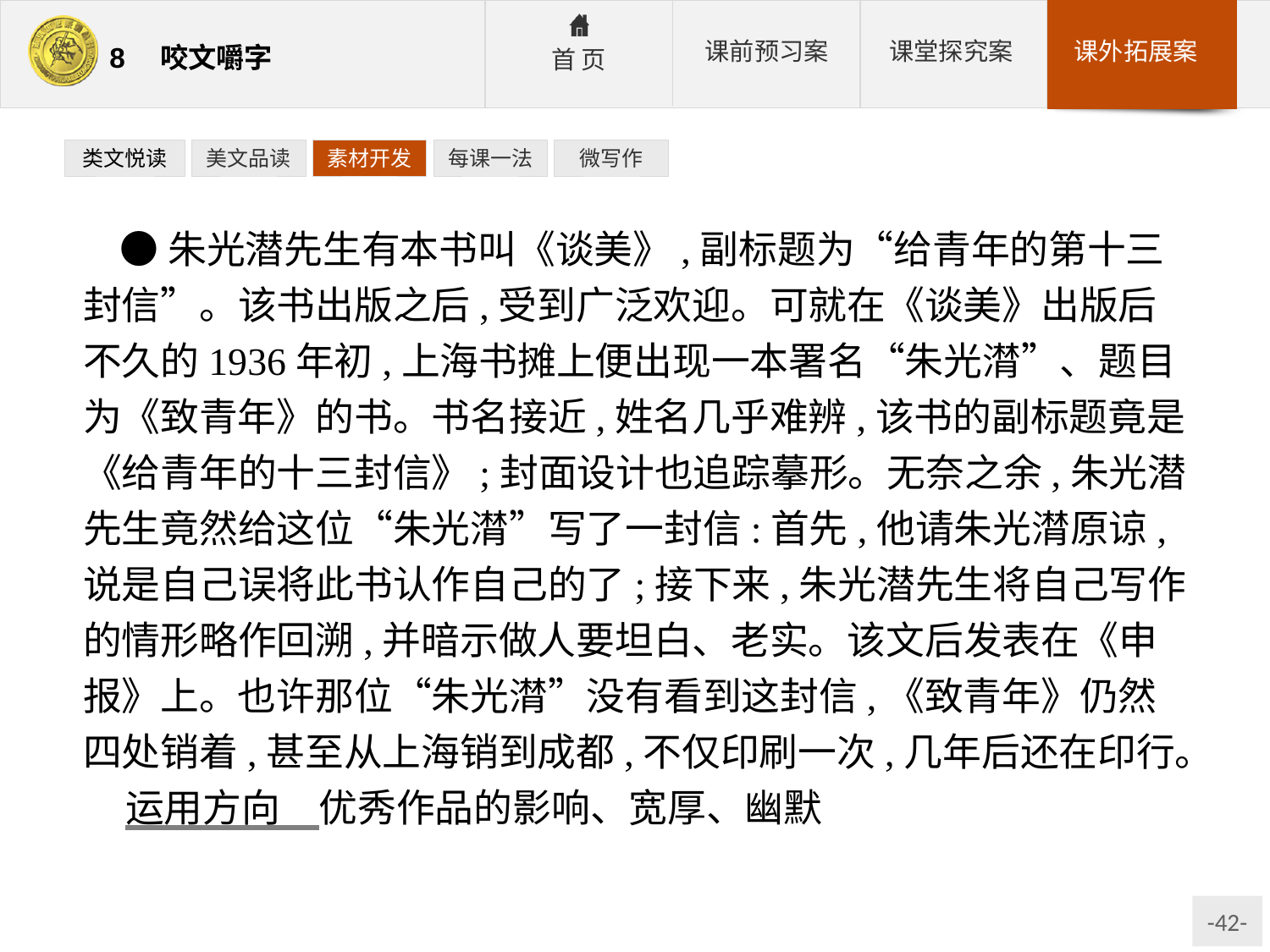

类文悦读
美文品读
素材开发
每课一法
微写作
●朱光潜先生有本书叫《谈美》,副标题为“给青年的第十三封信”。该书出版之后,受到广泛欢迎。可就在《谈美》出版后不久的1936年初,上海书摊上便出现一本署名“朱光潸”、题目为《致青年》的书。书名接近,姓名几乎难辨,该书的副标题竟是《给青年的十三封信》;封面设计也追踪摹形。无奈之余,朱光潜先生竟然给这位“朱光潸”写了一封信:首先,他请朱光潸原谅,说是自己误将此书认作自己的了;接下来,朱光潜先生将自己写作的情形略作回溯,并暗示做人要坦白、老实。该文后发表在《申报》上。也许那位“朱光潸”没有看到这封信,《致青年》仍然四处销着,甚至从上海销到成都,不仅印刷一次,几年后还在印行。
运用方向　优秀作品的影响、宽厚、幽默